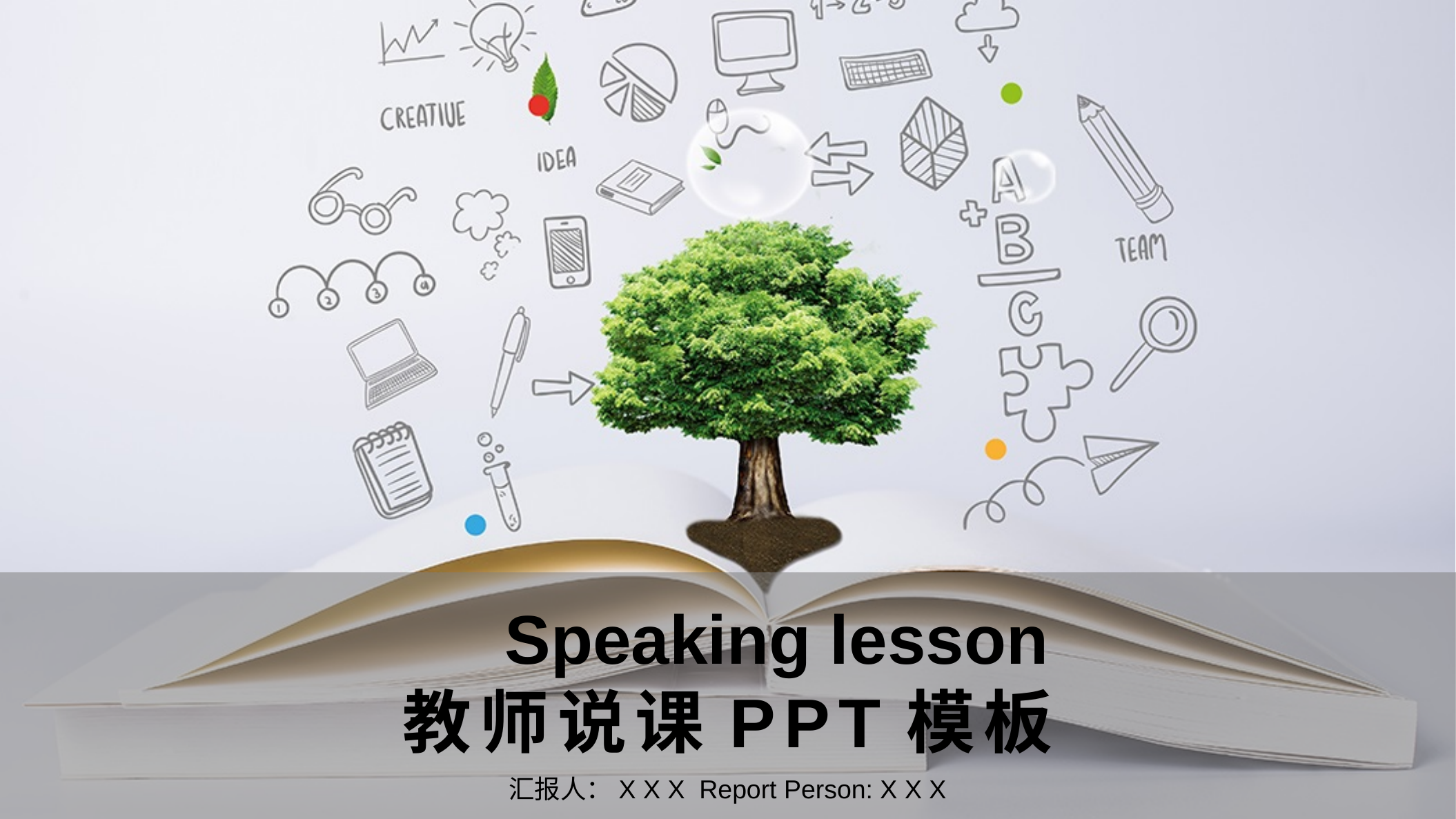

Speaking lesson
教师说课PPT模板
汇报人：X X X  Report Person: X X X